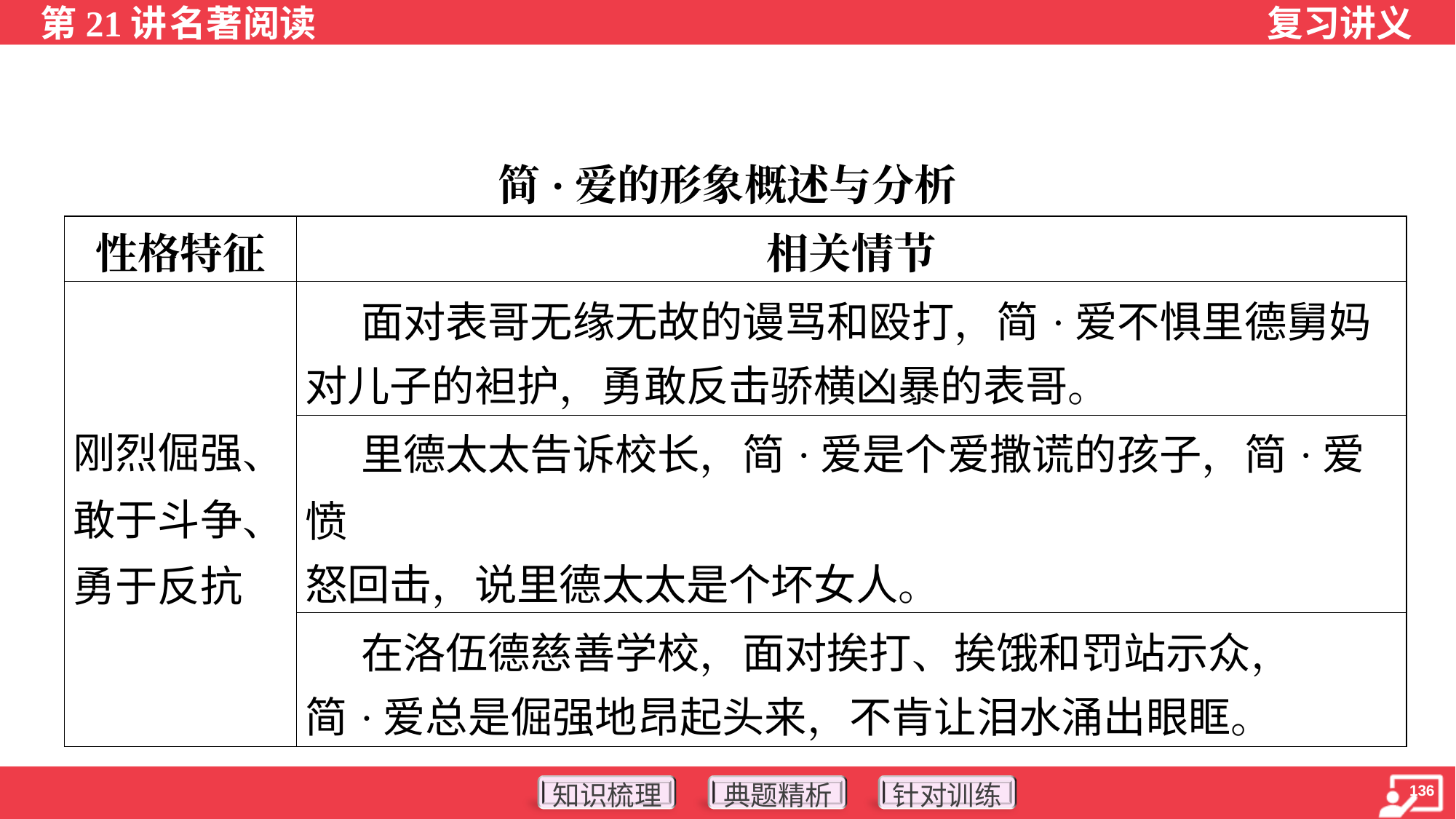

简·爱的形象概述与分析
| 性格特征 | 相关情节 |
| --- | --- |
| 刚烈倔强、敢于斗争、勇于反抗 | 面对表哥无缘无故的谩骂和殴打，简·爱不惧里德舅妈 对儿子的袒护，勇敢反击骄横凶暴的表哥。 |
|  | 里德太太告诉校长，简·爱是个爱撒谎的孩子，简·爱愤 怒回击，说里德太太是个坏女人。 |
|  | 在洛伍德慈善学校，面对挨打、挨饿和罚站示众， 简·爱总是倔强地昂起头来，不肯让泪水涌出眼眶。 |